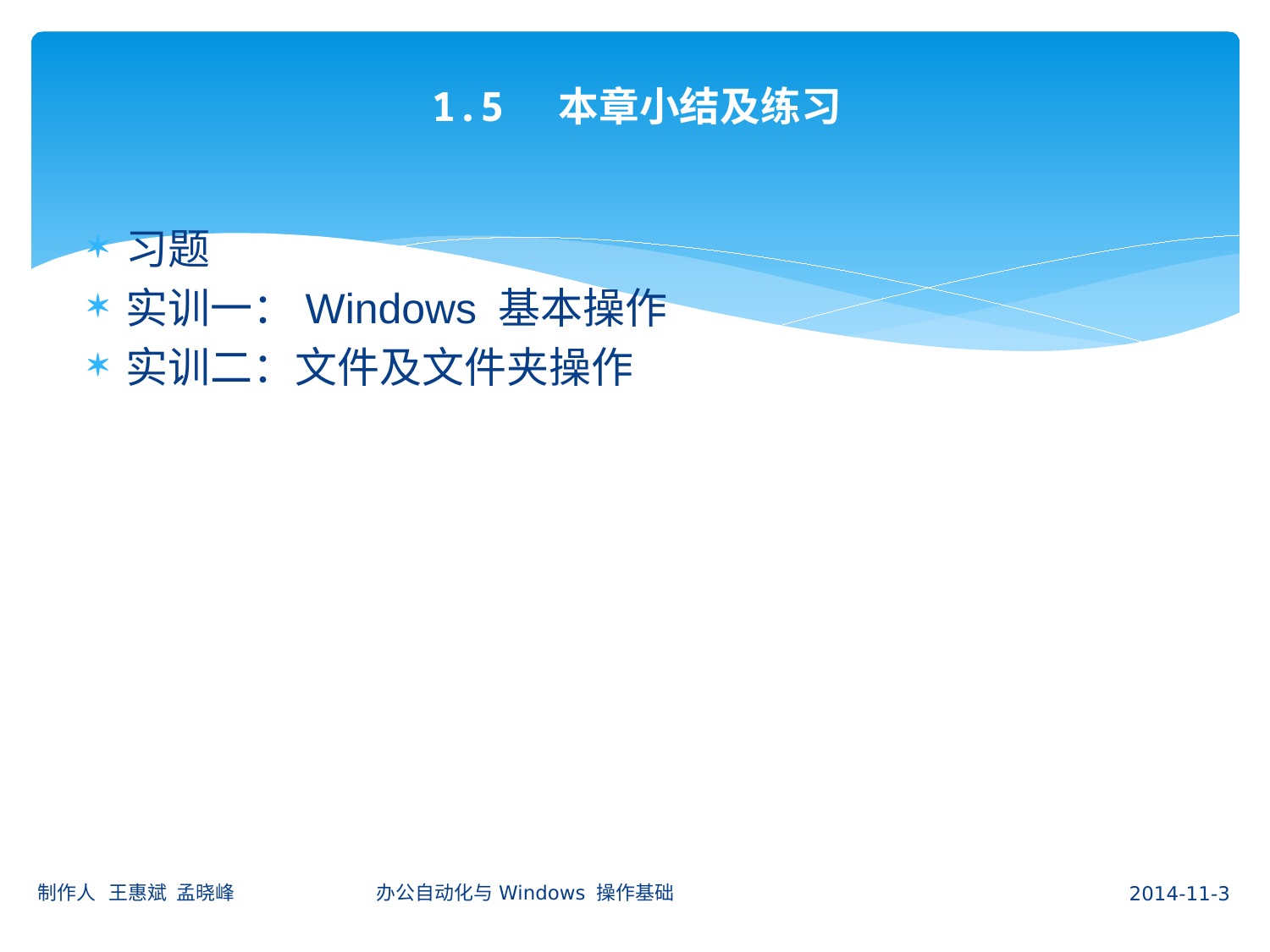

# 1.5  本章小结及练习
习题
实训一：Windows 基本操作
实训二：文件及文件夹操作

制作人   王惠斌  孟晓峰                                办公自动化与Windows 操作基础
2014-11-3